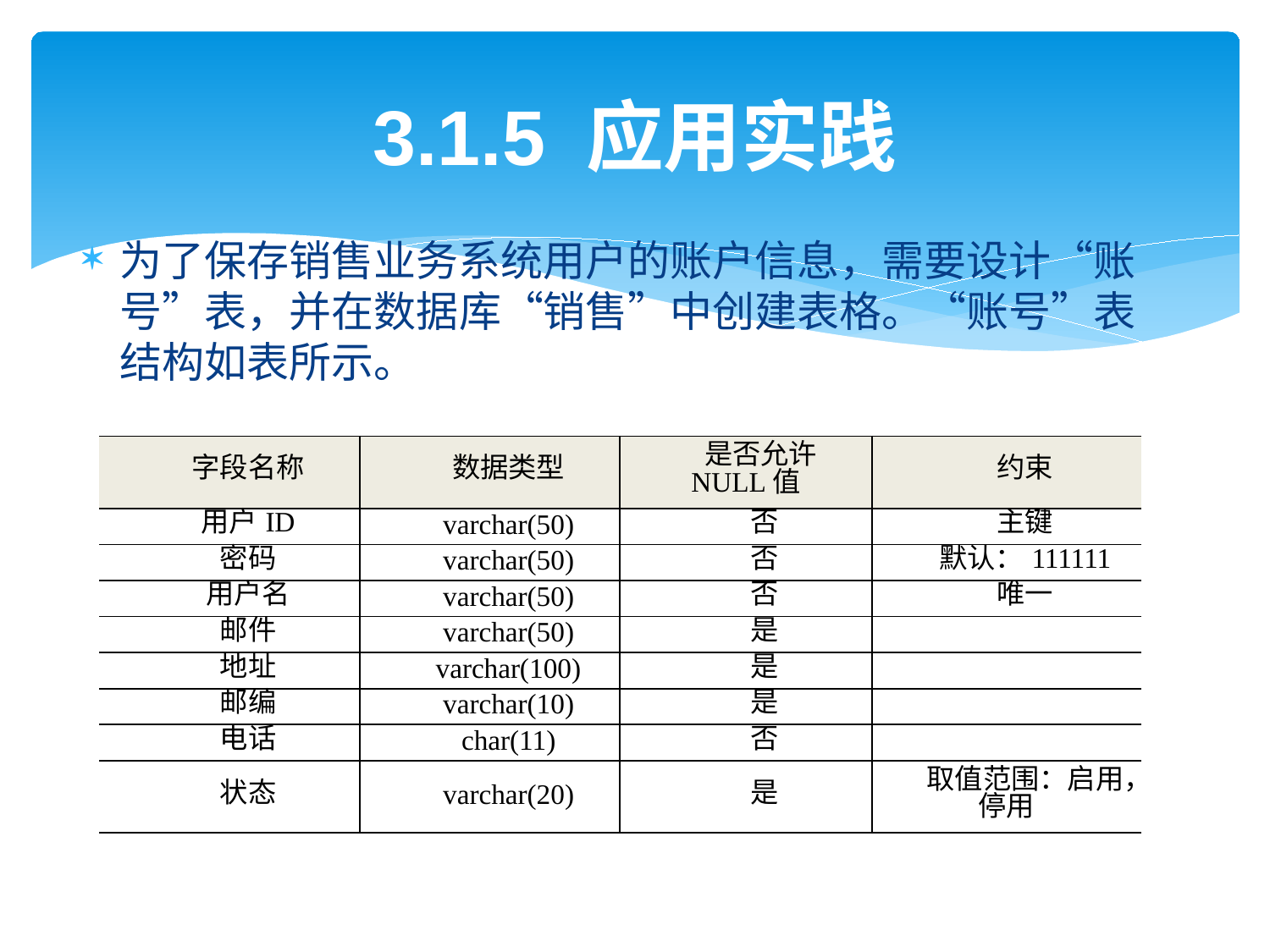

# 3.1.5 应用实践
为了保存销售业务系统用户的账户信息，需要设计“账号”表，并在数据库“销售”中创建表格。“账号”表结构如表所示。
| 字段名称 | 数据类型 | 是否允许NULL值 | 约束 |
| --- | --- | --- | --- |
| 用户ID | varchar(50) | 否 | 主键 |
| 密码 | varchar(50) | 否 | 默认：111111 |
| 用户名 | varchar(50) | 否 | 唯一 |
| 邮件 | varchar(50) | 是 |  |
| 地址 | varchar(100) | 是 |  |
| 邮编 | varchar(10) | 是 |  |
| 电话 | char(11) | 否 |  |
| 状态 | varchar(20) | 是 | 取值范围：启用，停用 |